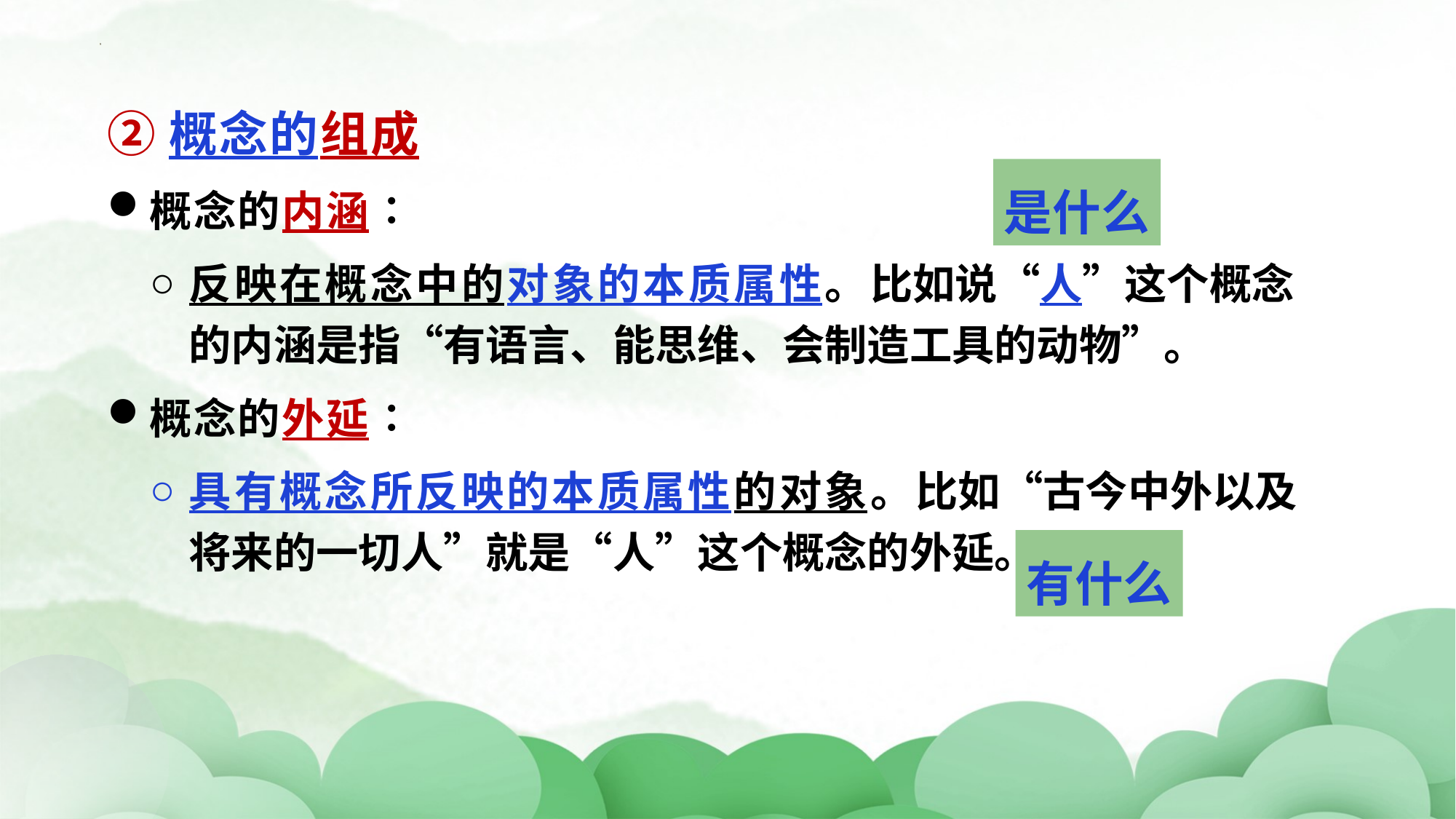

②概念的组成
概念的内涵∶
反映在概念中的对象的本质属性。比如说“人”这个概念的内涵是指“有语言、能思维、会制造工具的动物”。
概念的外延∶
具有概念所反映的本质属性的对象。比如“古今中外以及将来的一切人”就是“人”这个概念的外延。
是什么
有什么